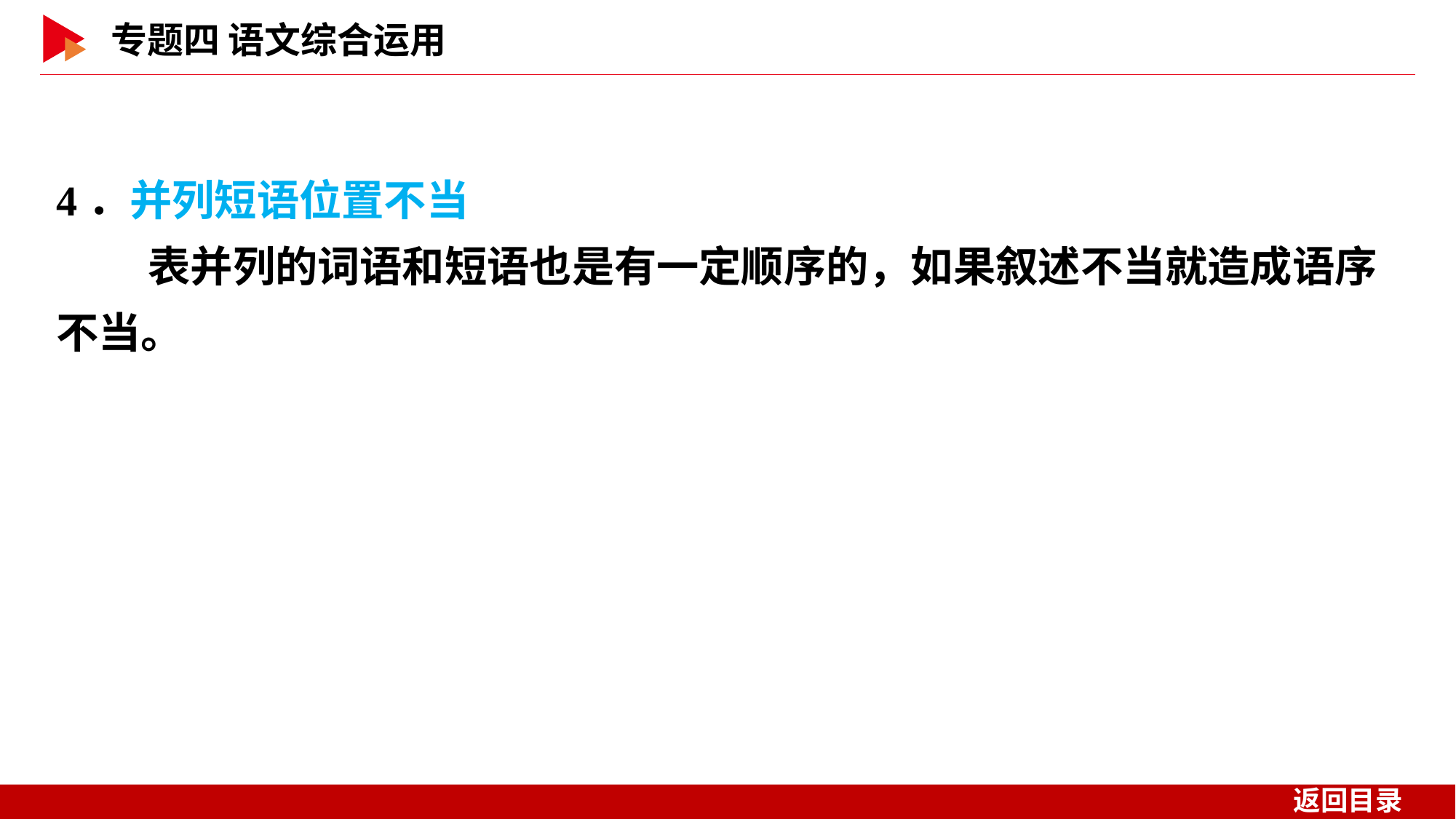

4．并列短语位置不当
     表并列的词语和短语也是有一定顺序的，如果叙述不当就造成语序不当。